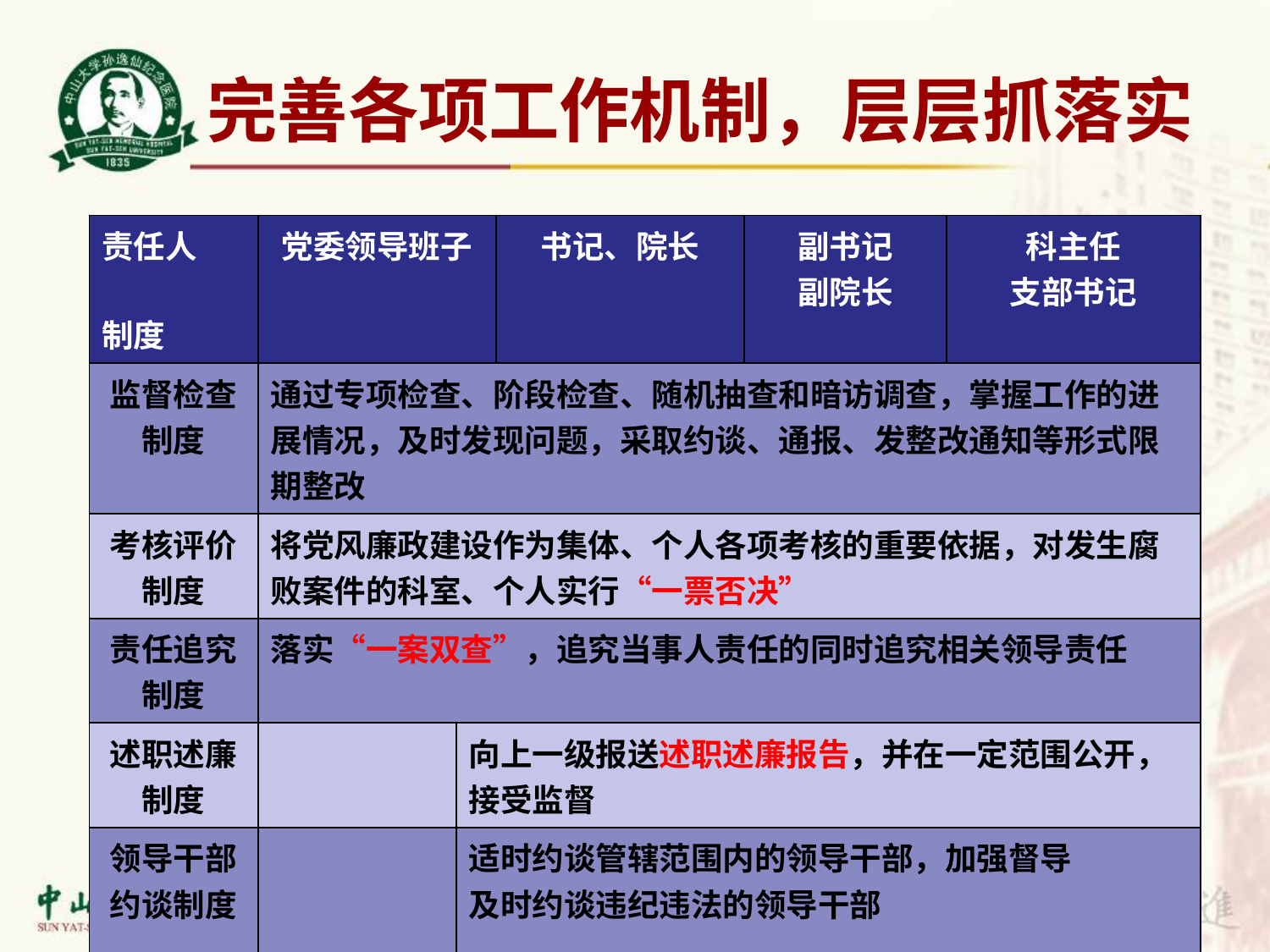

完善各项工作机制，层层抓落实
| 责任人 制度 | 党委领导班子 |  | 书记、院长 | 副书记 副院长 | 科主任 支部书记 |
| --- | --- | --- | --- | --- | --- |
| 监督检查制度 | 通过专项检查、阶段检查、随机抽查和暗访调查，掌握工作的进展情况，及时发现问题，采取约谈、通报、发整改通知等形式限期整改 |  |  |  |  |
| 考核评价制度 | 将党风廉政建设作为集体、个人各项考核的重要依据，对发生腐败案件的科室、个人实行“一票否决” |  |  |  |  |
| 责任追究制度 | 落实“一案双查”，追究当事人责任的同时追究相关领导责任 |  |  |  |  |
| 述职述廉制度 |  | 向上一级报送述职述廉报告，并在一定范围公开，接受监督 |  |  |  |
| 领导干部约谈制度 |  | 适时约谈管辖范围内的领导干部，加强督导 及时约谈违纪违法的领导干部 |  |  |  |